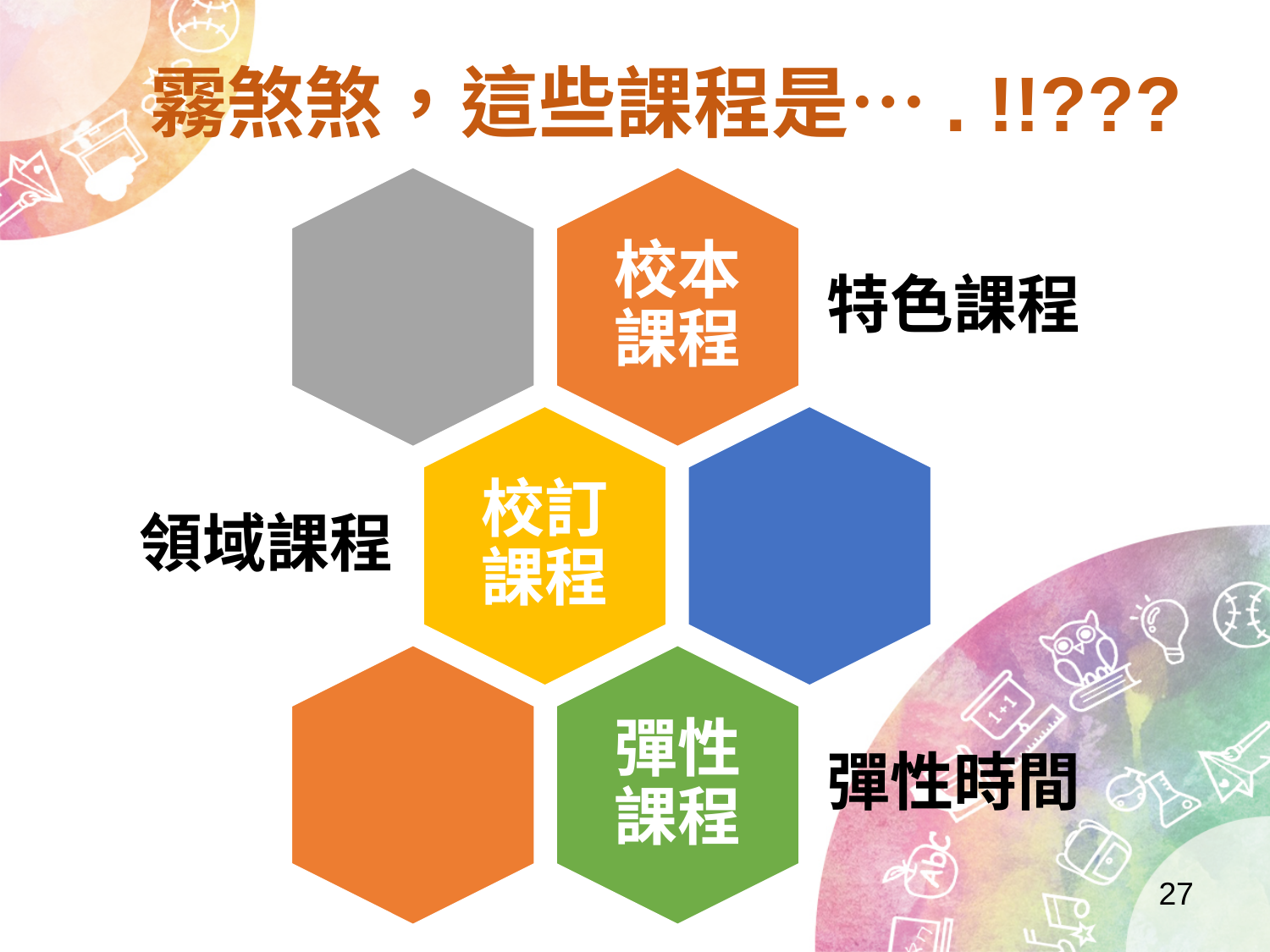

# 霧煞煞，這些課程是…. !!???
校本課程
特色課程

校訂課程
領域課程

彈性課程
彈性時間

27